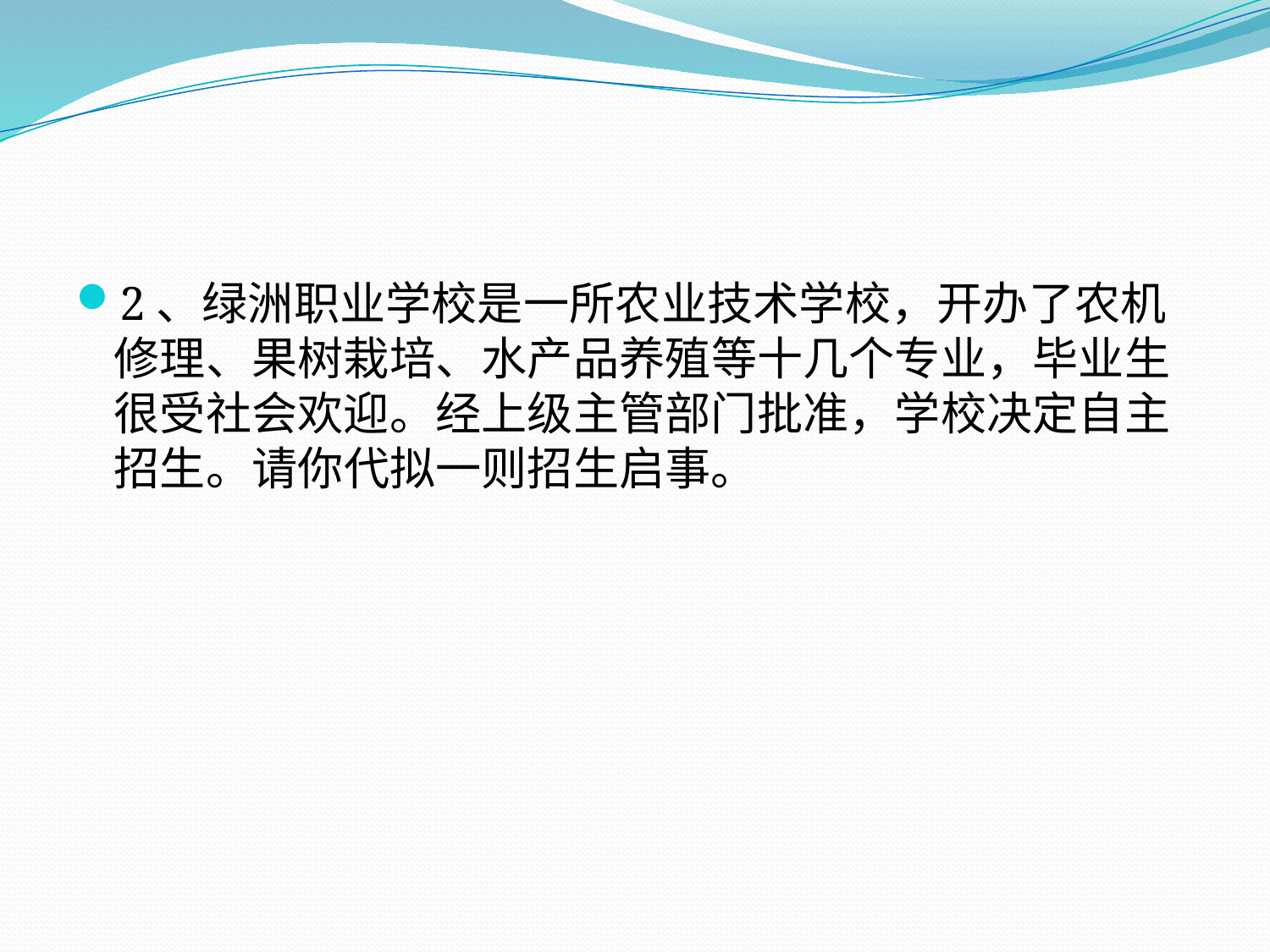

#
2、绿洲职业学校是一所农业技术学校，开办了农机修理、果树栽培、水产品养殖等十几个专业，毕业生很受社会欢迎。经上级主管部门批准，学校决定自主招生。请你代拟一则招生启事。